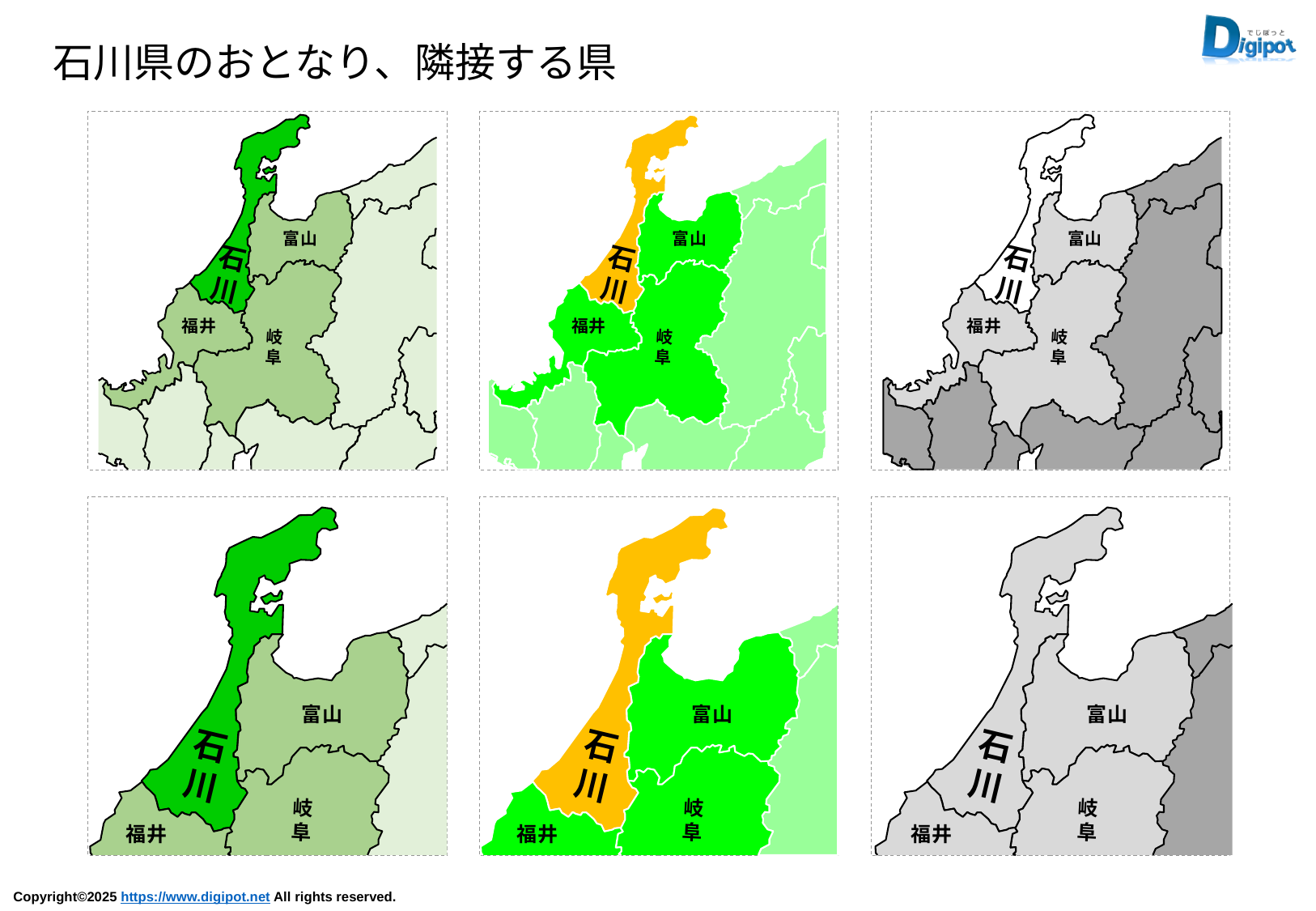

石川県のおとなり、隣接する県

富山
石
川
福井
岐
阜

富山
石
川
福井
岐
阜

富山
石
川
福井
岐
阜

富山
石
川
岐
阜
福井

富山
石
川
岐
阜
福井

富山
石
川
岐
阜
福井